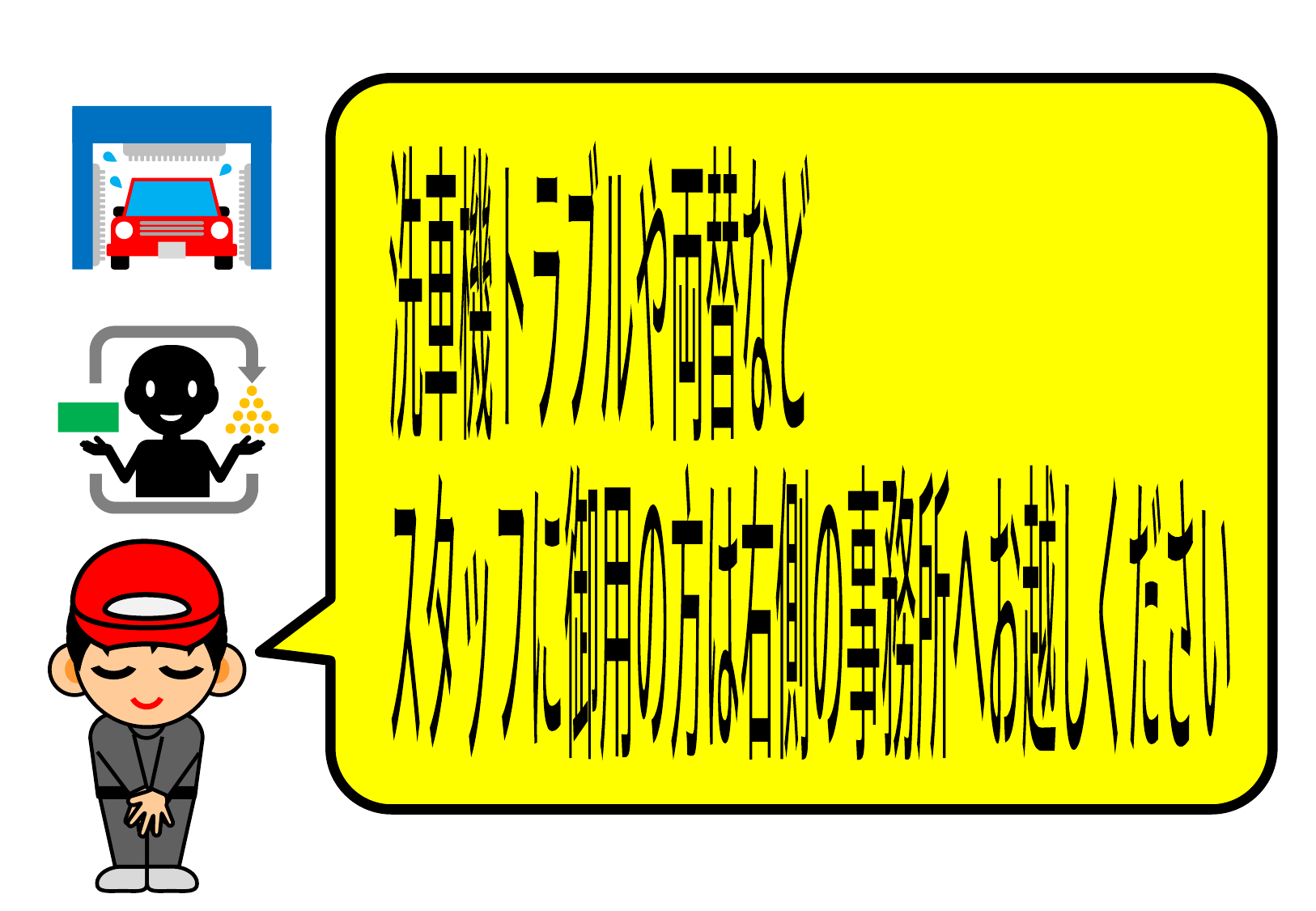

洗車機トラブルや両替など
スタッフに御用の方は右側の事務所へお越しください